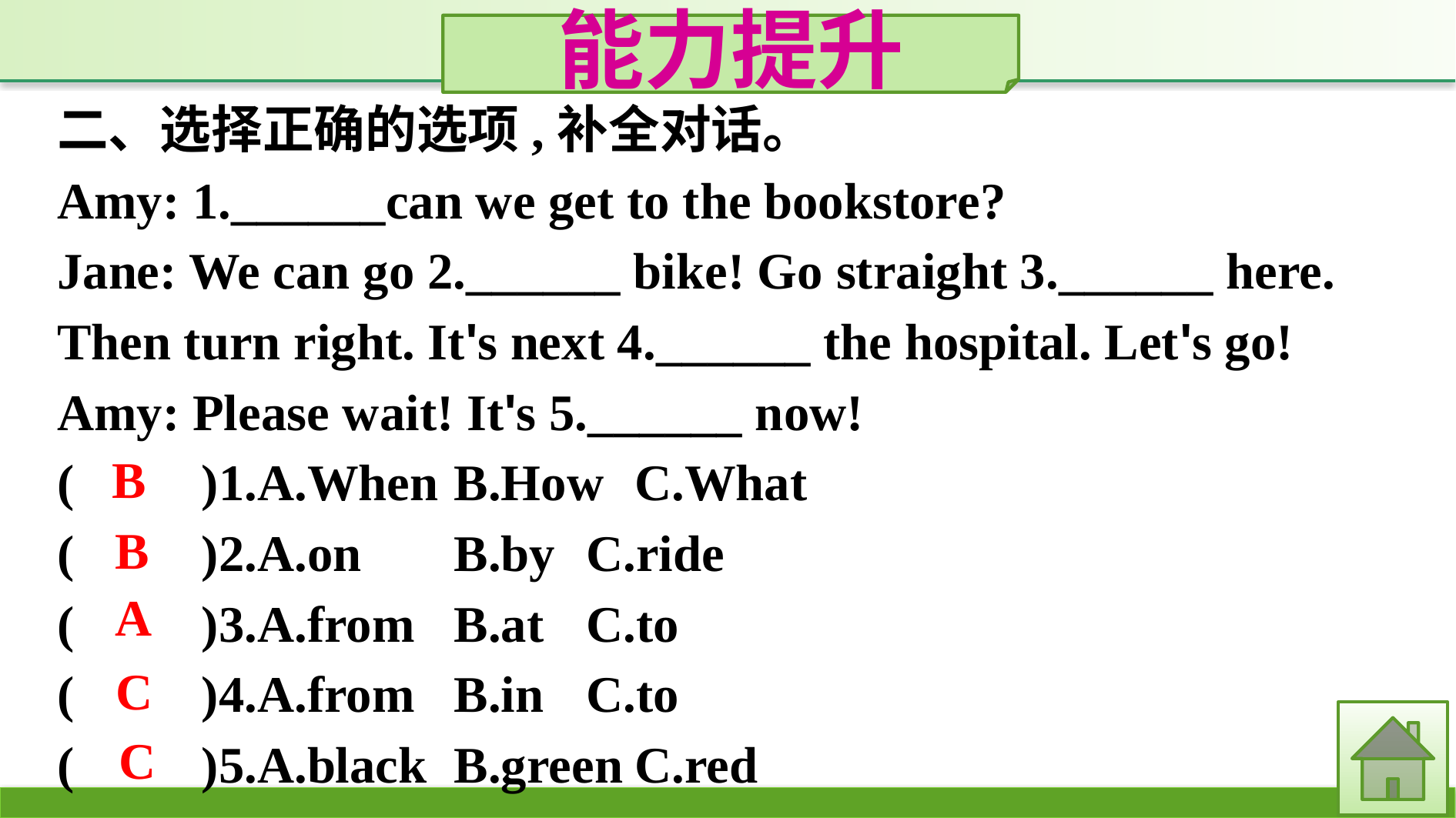

能力提升
二、选择正确的选项,补全对话。
Amy: 1.______can we get to the bookstore?
Jane: We can go 2.______ bike! Go straight 3.______ here. Then turn right. It's next 4.______ the hospital. Let's go!
Amy: Please wait! It's 5.______ now!
(　　)1.A.When	B.How	C.What
(　　)2.A.on	B.by	C.ride
(　　)3.A.from	B.at	C.to
(　　)4.A.from	B.in	C.to
(　　)5.A.black	B.green	C.red
B
B
A
C
C